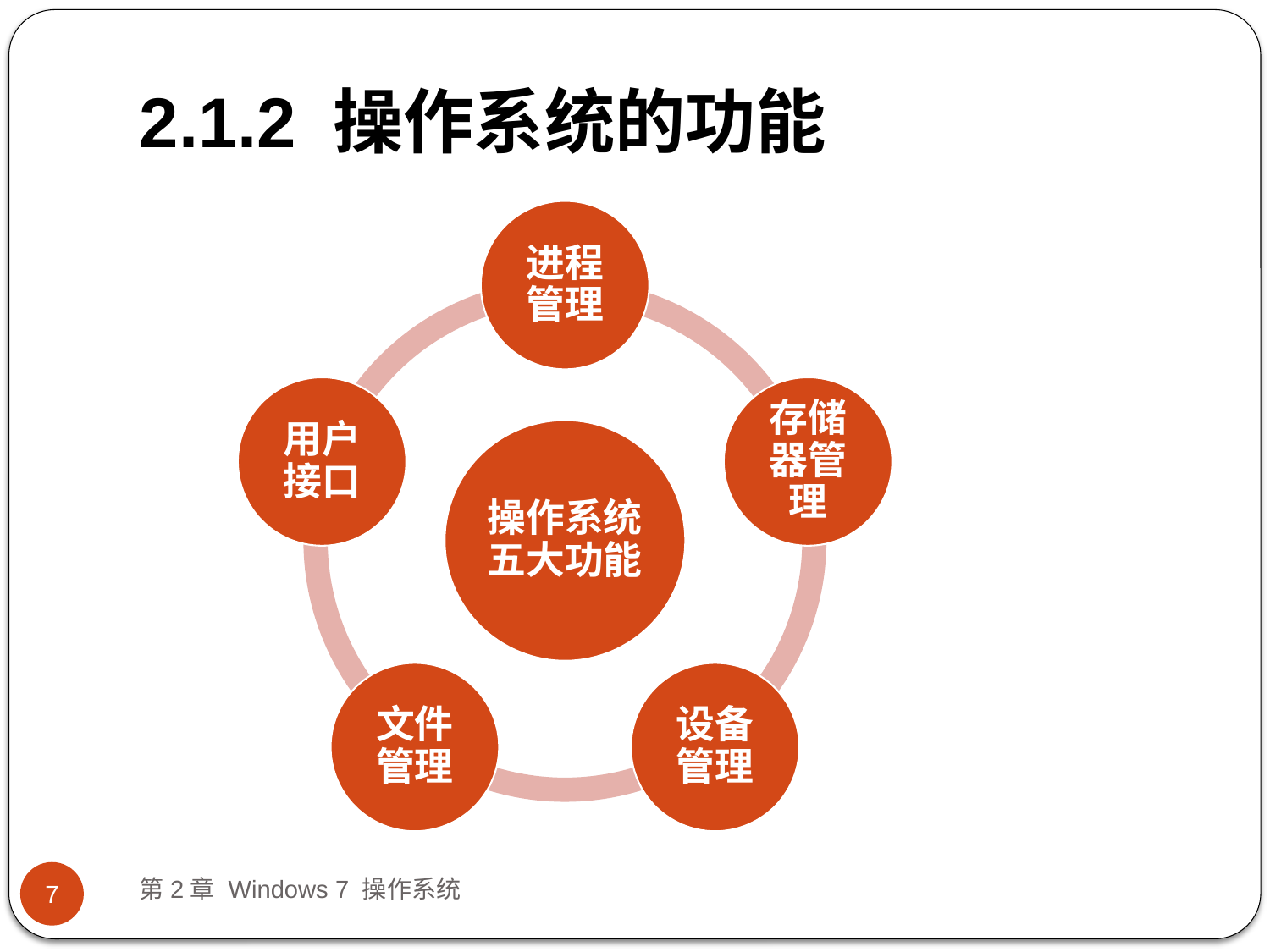

# 2.1.2 操作系统的功能
操作系统五大功能
进程管理
存储器管理
设备管理
文件管理
用户接口
第2章 Windows 7 操作系统
7